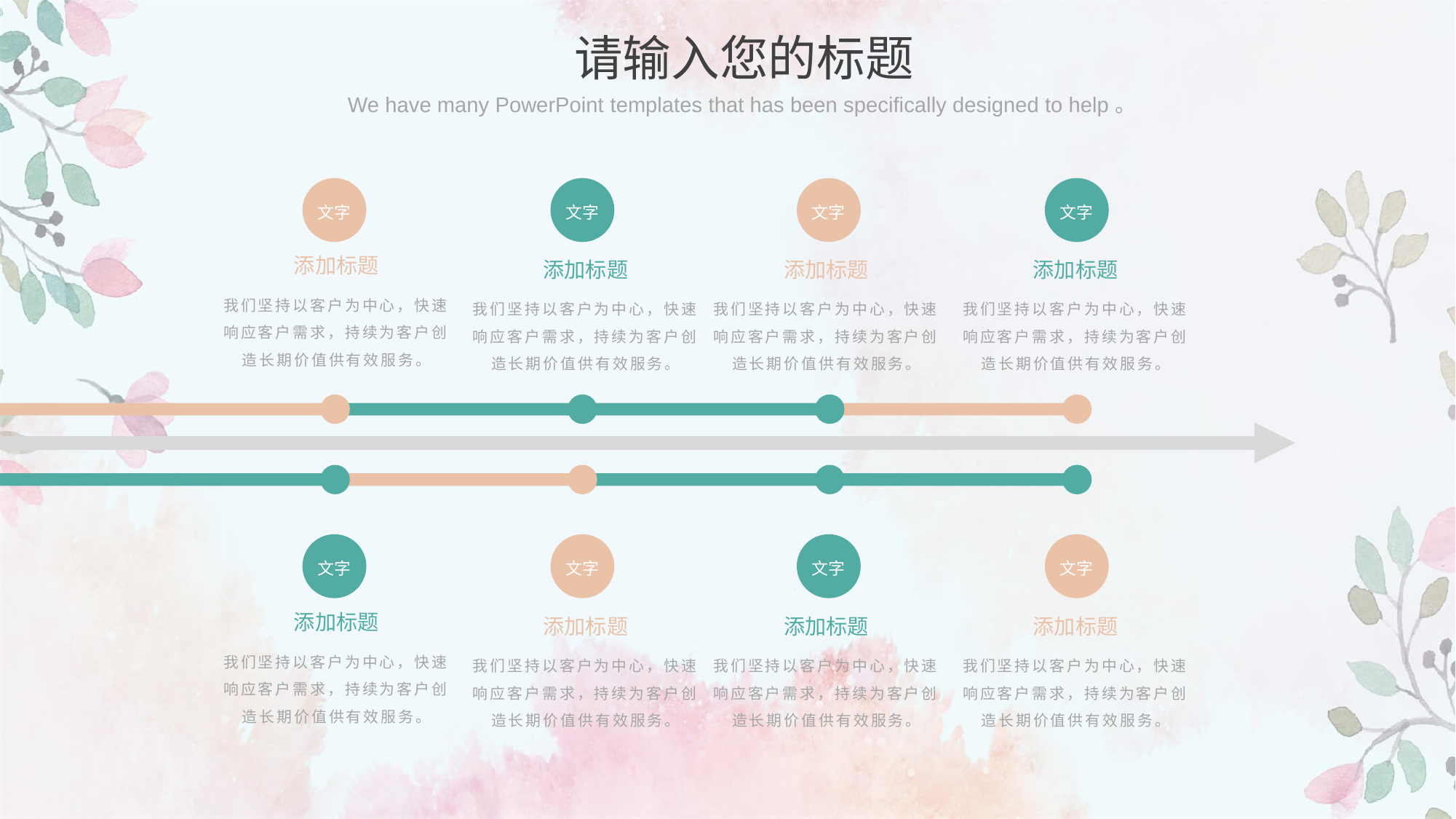

请输入您的标题
We have many PowerPoint templates that has been specifically designed to help。
文字
文字
文字
文字
添加标题
我们坚持以客户为中心，快速响应客户需求，持续为客户创造长期价值供有效服务。
添加标题
我们坚持以客户为中心，快速响应客户需求，持续为客户创造长期价值供有效服务。
添加标题
我们坚持以客户为中心，快速响应客户需求，持续为客户创造长期价值供有效服务。
添加标题
我们坚持以客户为中心，快速响应客户需求，持续为客户创造长期价值供有效服务。

文字
文字
文字
文字
添加标题
我们坚持以客户为中心，快速响应客户需求，持续为客户创造长期价值供有效服务。
添加标题
我们坚持以客户为中心，快速响应客户需求，持续为客户创造长期价值供有效服务。
添加标题
我们坚持以客户为中心，快速响应客户需求，持续为客户创造长期价值供有效服务。
添加标题
我们坚持以客户为中心，快速响应客户需求，持续为客户创造长期价值供有效服务。